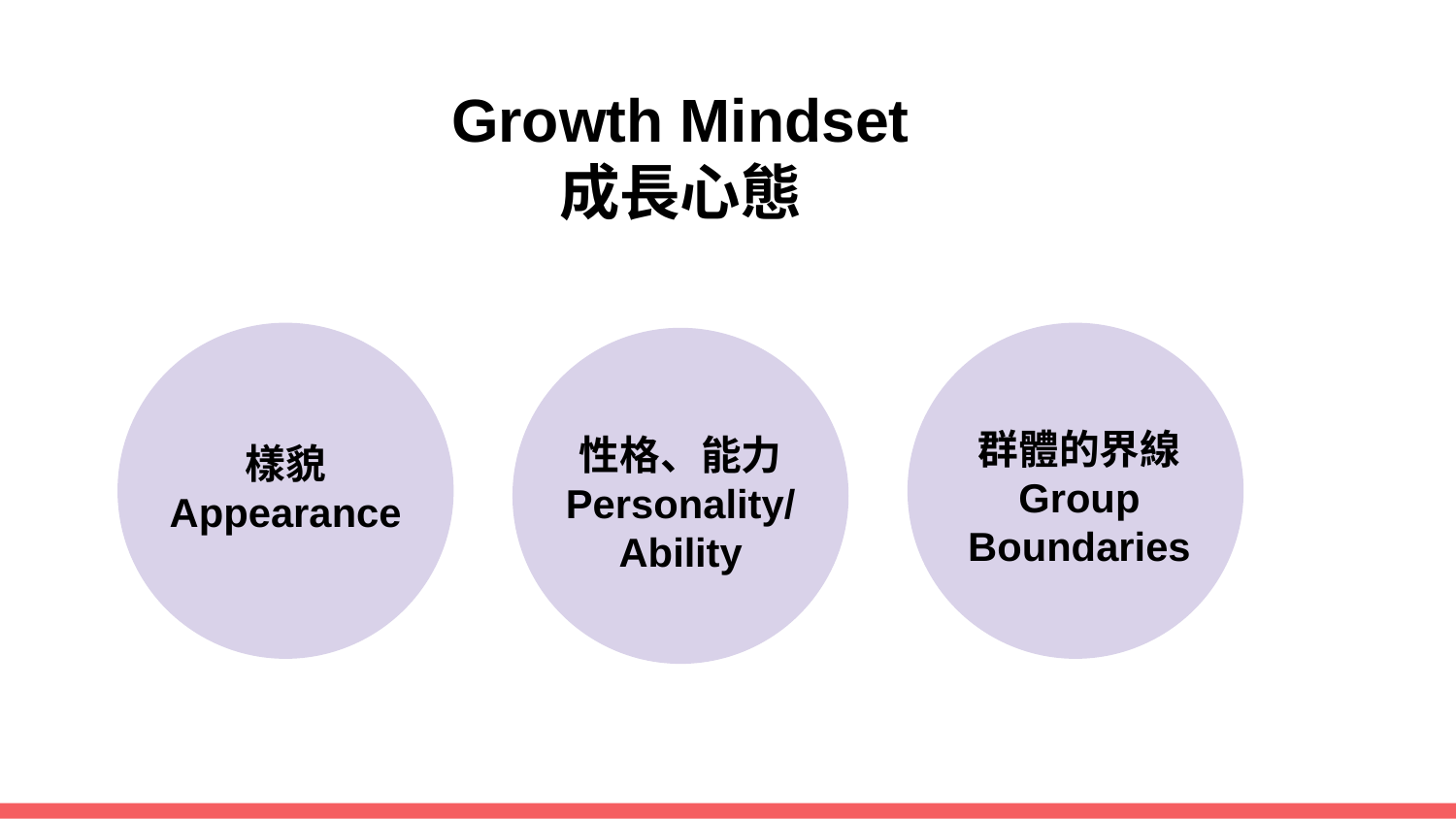

Growth Mindset
成長心態

群體的界線
Group Boundaries
性格、能力
Personality/Ability
樣貌
Appearance